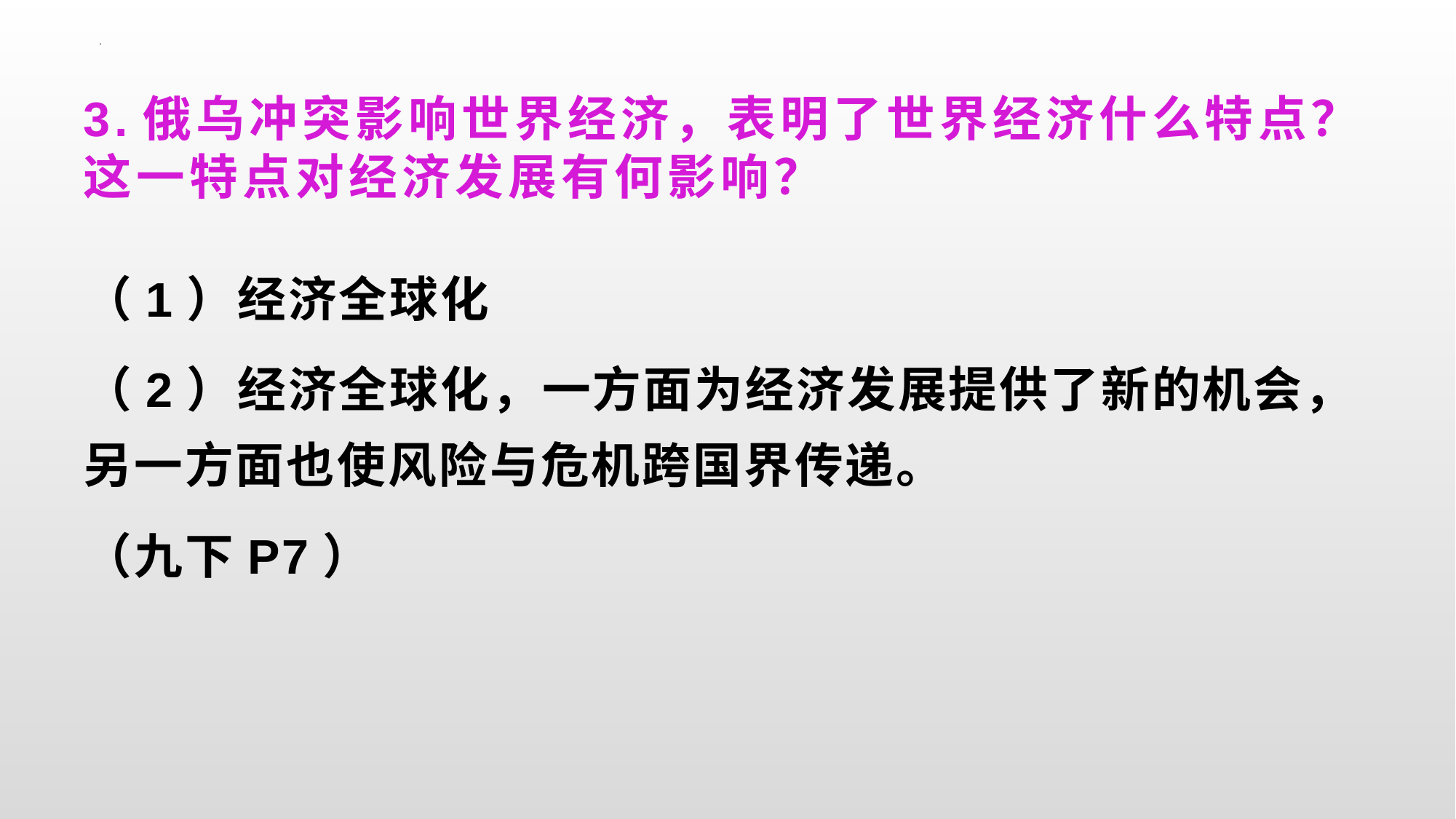

# 3.俄乌冲突影响世界经济，表明了世界经济什么特点？ 这一特点对经济发展有何影响？
（1）经济全球化
（2）经济全球化，一方面为经济发展提供了新的机会，另一方面也使风险与危机跨国界传递。
（九下P7）